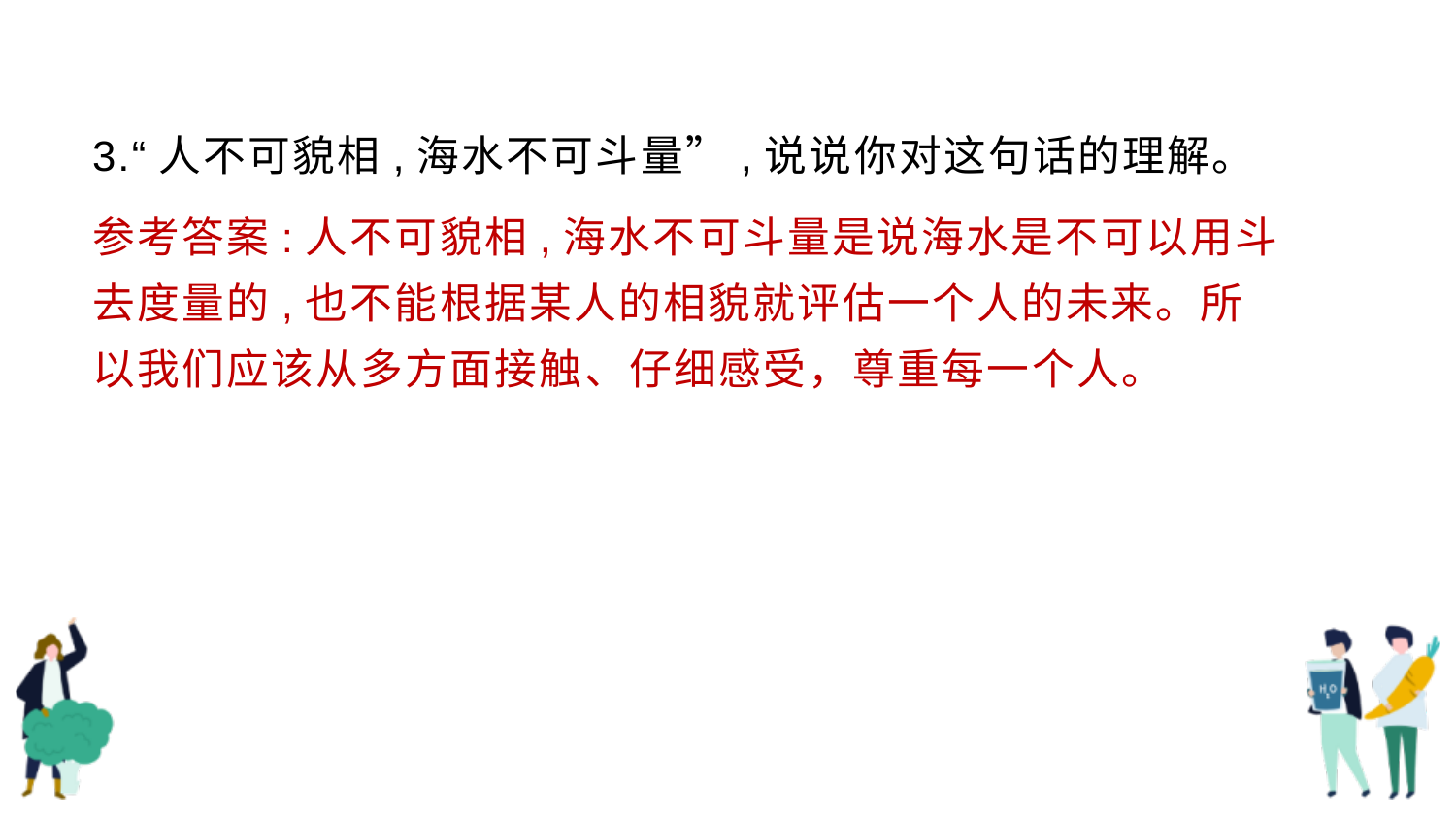

3.“人不可貌相,海水不可斗量”,说说你对这句话的理解。
参考答案:人不可貌相,海水不可斗量是说海水是不可以用斗去度量的,也不能根据某人的相貌就评估一个人的未来。所以我们应该从多方面接触、仔细感受，尊重每一个人。